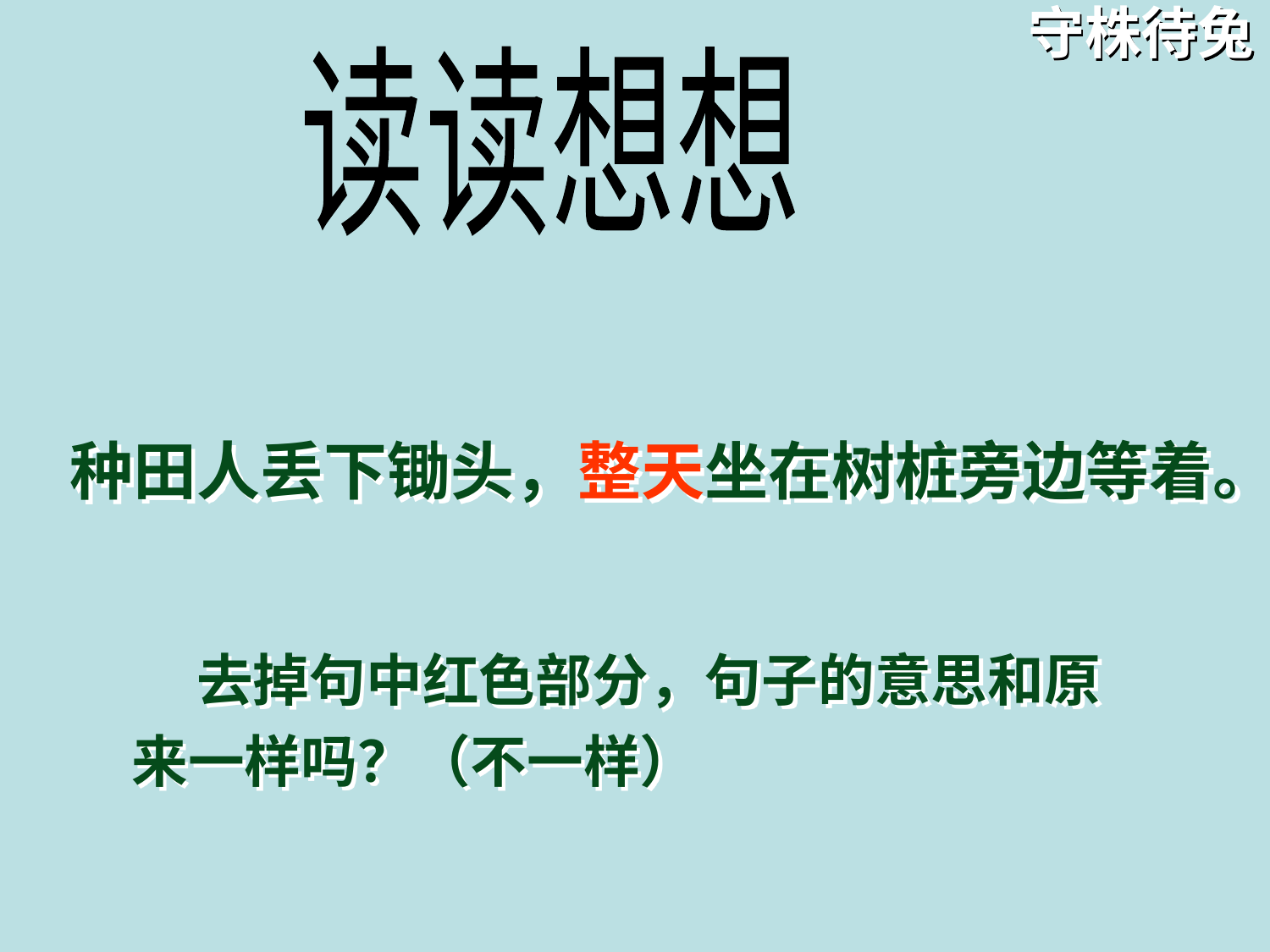

守株待兔
读读想想
种田人丢下锄头，整天坐在树桩旁边等着。

    去掉句中红色部分，句子的意思和原来一样吗？（不一样）